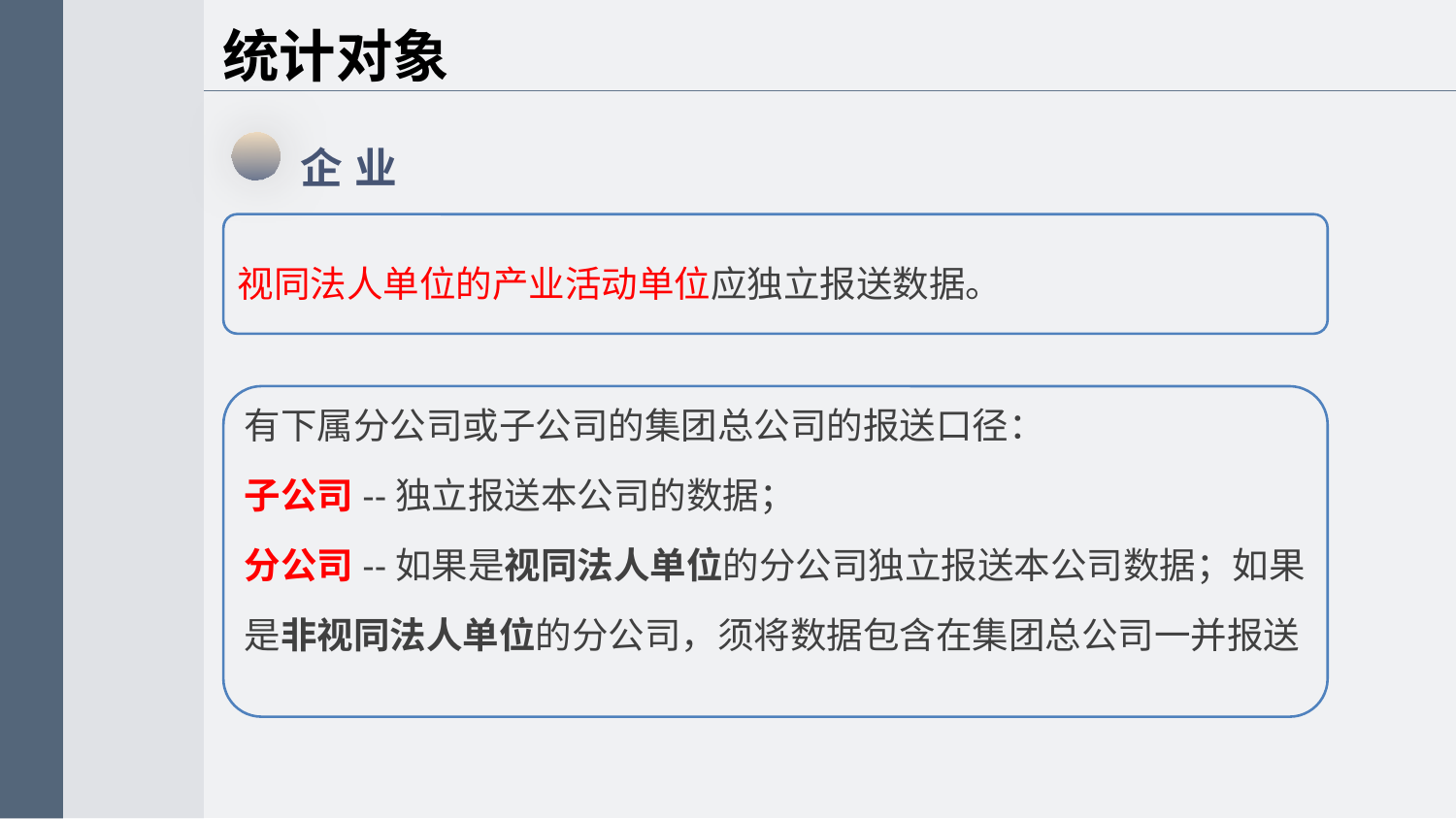

统计对象

企业
视同法人单位的产业活动单位应独立报送数据。
有下属分公司或子公司的集团总公司的报送口径：
子公司--独立报送本公司的数据；
分公司--如果是视同法人单位的分公司独立报送本公司数据；如果是非视同法人单位的分公司，须将数据包含在集团总公司一并报送